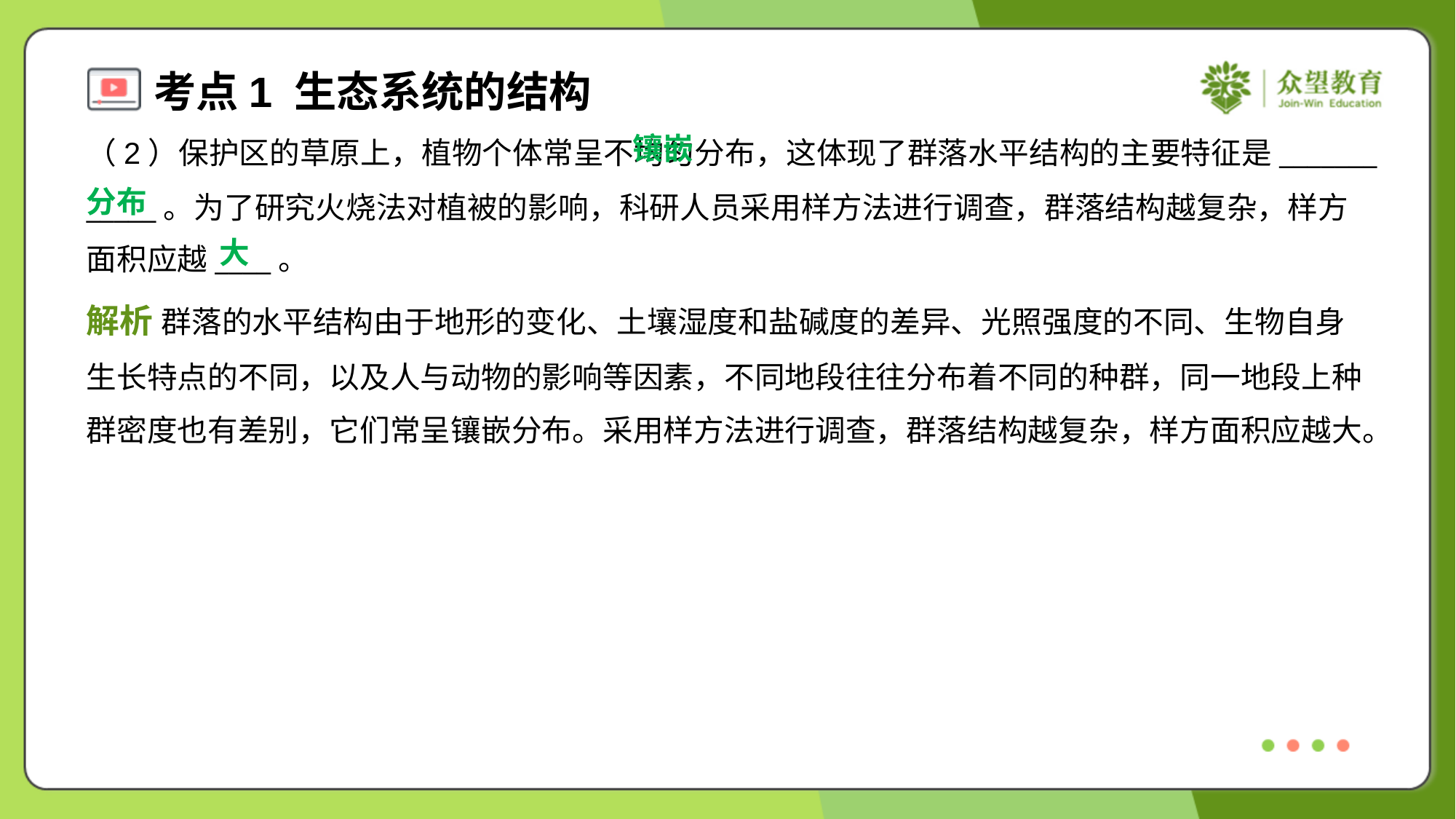

镶嵌
分布
（2）保护区的草原上，植物个体常呈不均匀分布，这体现了群落水平结构的主要特征是_______
_____。为了研究火烧法对植被的影响，科研人员采用样方法进行调查，群落结构越复杂，样方
面积应越____。
大
解析 群落的水平结构由于地形的变化、土壤湿度和盐碱度的差异、光照强度的不同、生物自身
生长特点的不同，以及人与动物的影响等因素，不同地段往往分布着不同的种群，同一地段上种
群密度也有差别，它们常呈镶嵌分布。采用样方法进行调查，群落结构越复杂，样方面积应越大。